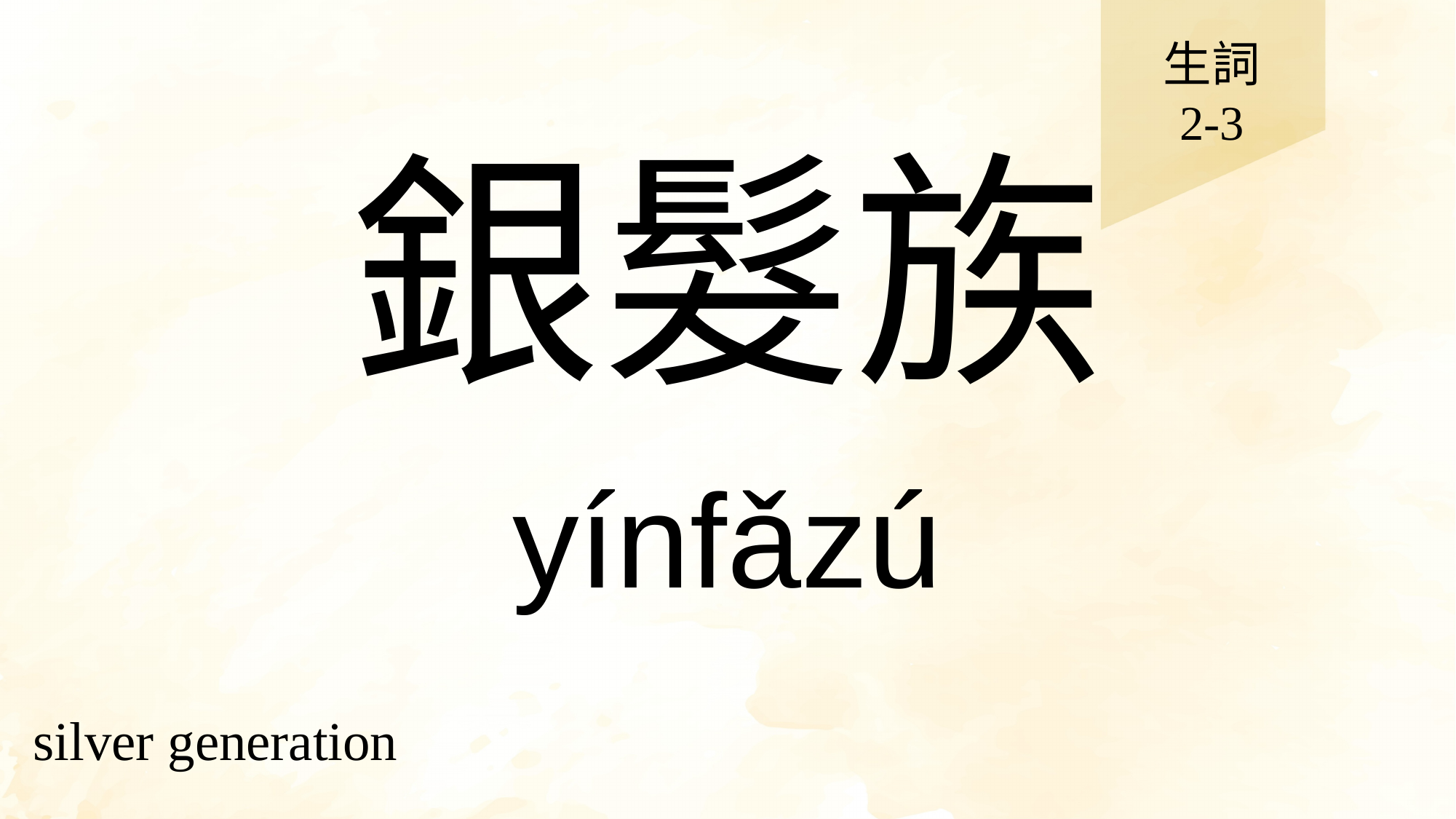

生詞
2-3
# 銀髮族
yínfǎzú
silver generation